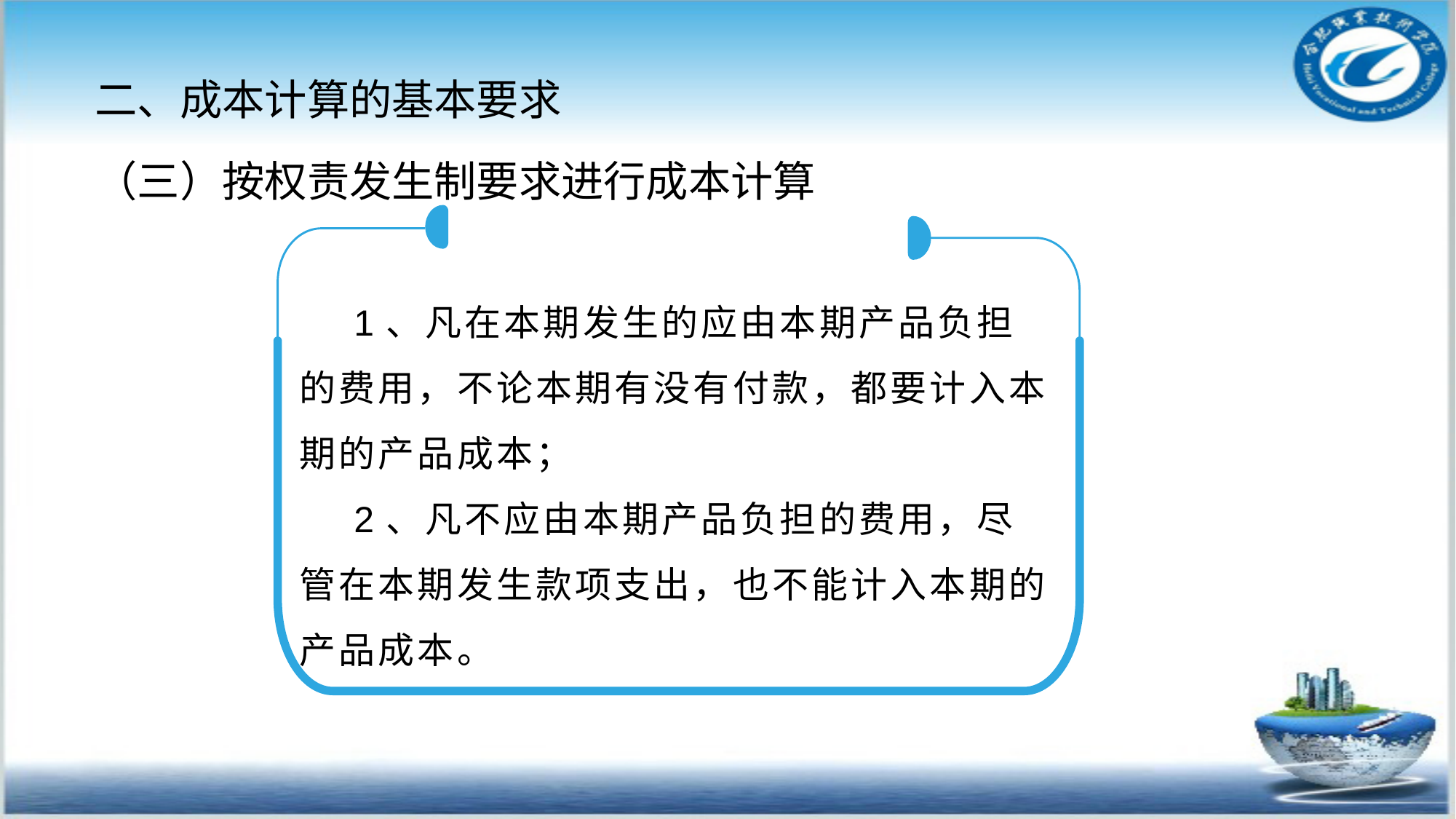

二、成本计算的基本要求
（三）按权责发生制要求进行成本计算

1、凡在本期发生的应由本期产品负担的费用，不论本期有没有付款，都要计入本期的产品成本；
2、凡不应由本期产品负担的费用，尽管在本期发生款项支出，也不能计入本期的产品成本。